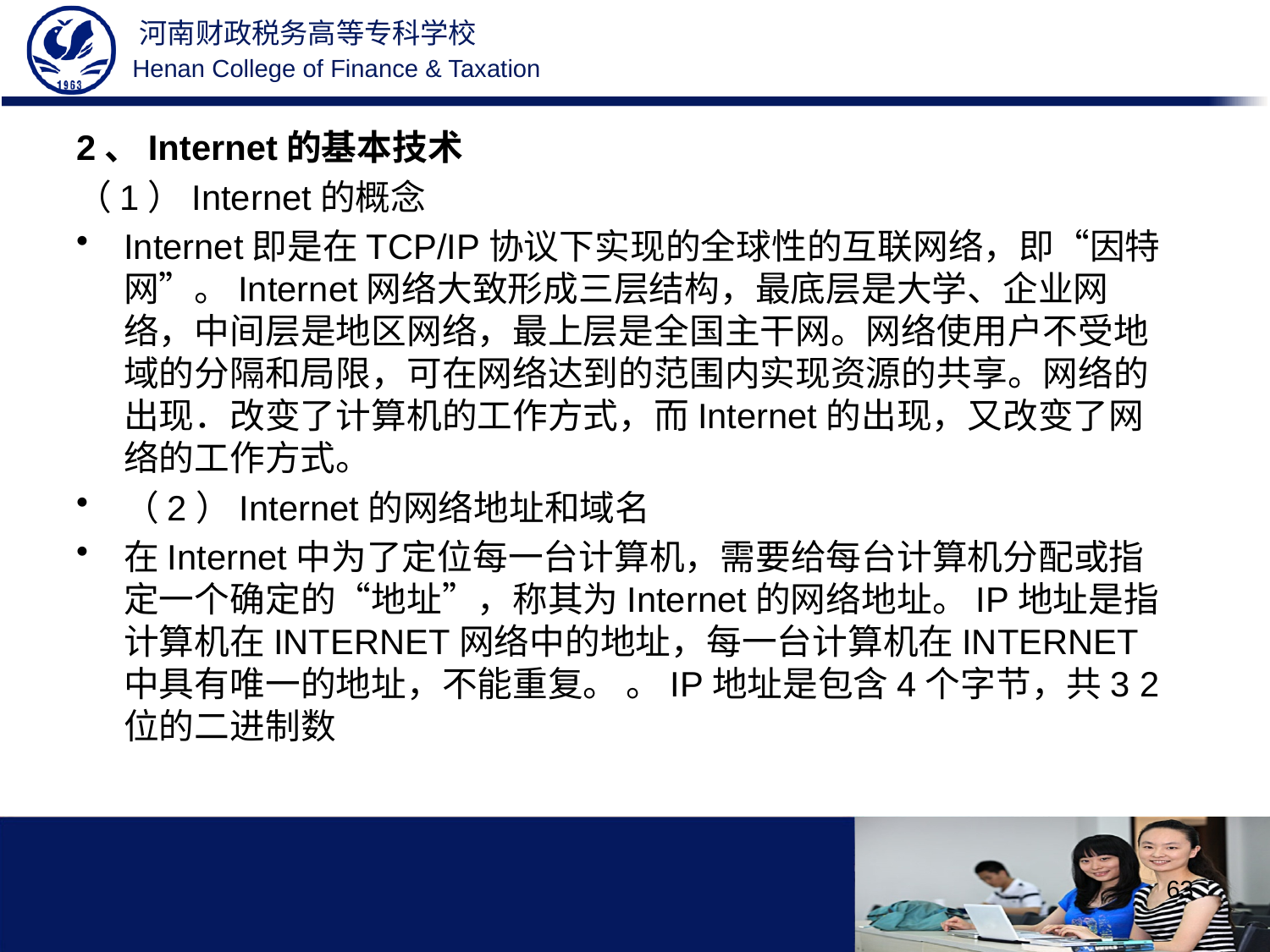

2、Internet的基本技术
（1）Internet的概念
Internet即是在TCP/IP协议下实现的全球性的互联网络，即“因特网”。Internet网络大致形成三层结构，最底层是大学、企业网络，中间层是地区网络，最上层是全国主干网。网络使用户不受地域的分隔和局限，可在网络达到的范围内实现资源的共享。网络的出现．改变了计算机的工作方式，而Internet的出现，又改变了网络的工作方式。
（2）Internet的网络地址和域名
在Internet中为了定位每一台计算机，需要给每台计算机分配或指定一个确定的“地址”，称其为Internet的网络地址。IP地址是指计算机在INTERNET网络中的地址，每一台计算机在INTERNET中具有唯一的地址，不能重复。 。IP地址是包含4个字节，共3 2位的二进制数

63